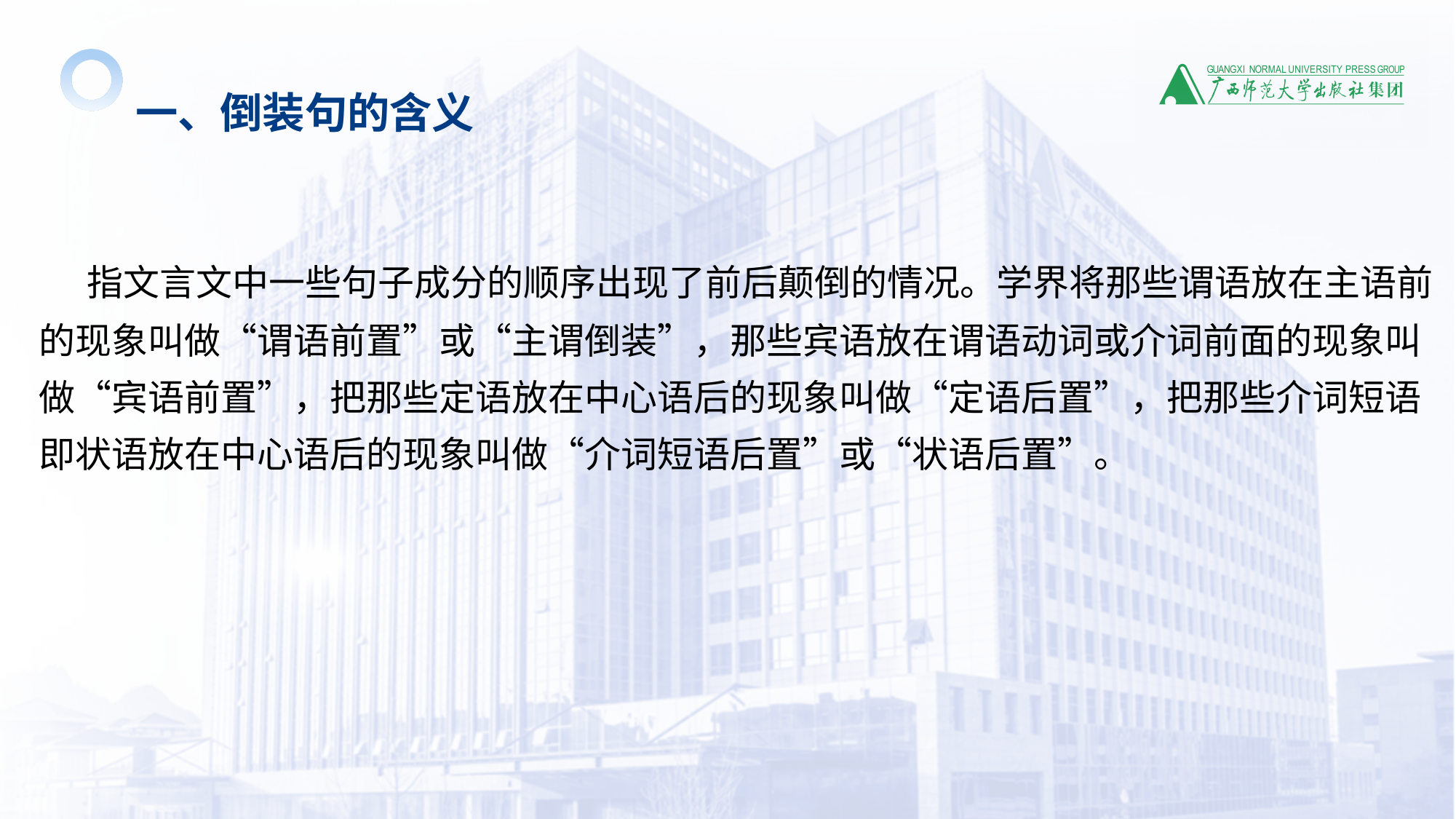

一、倒装句的含义

    指文言文中一些句子成分的顺序出现了前后颠倒的情况。学界将那些谓语放在主语前的现象叫做“谓语前置”或“主谓倒装”，那些宾语放在谓语动词或介词前面的现象叫做“宾语前置”，把那些定语放在中心语后的现象叫做“定语后置”，把那些介词短语即状语放在中心语后的现象叫做“介词短语后置”或“状语后置”。